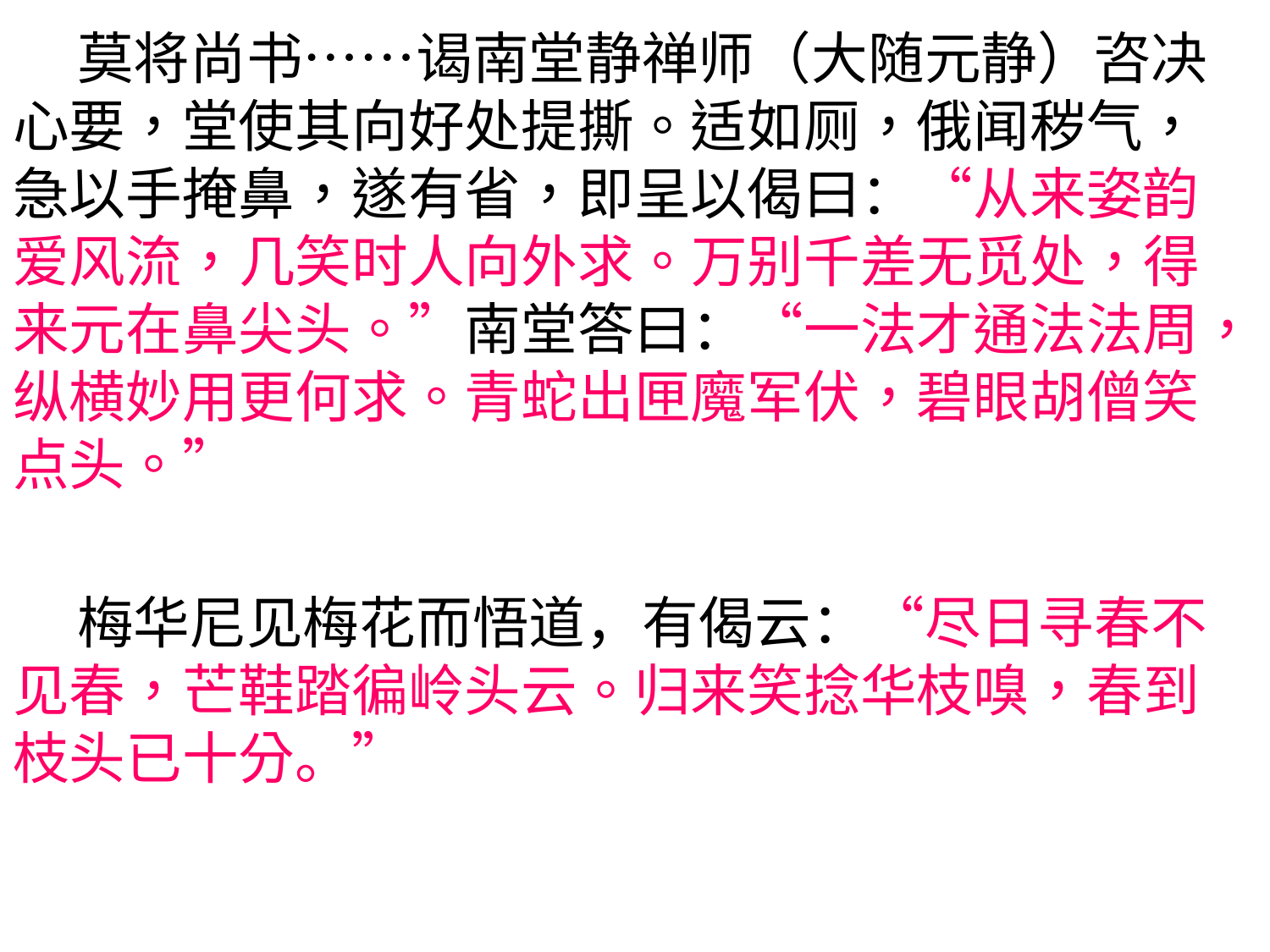

莫将尚书……谒南堂静禅师（大随元静）咨决心要，堂使其向好处提撕。适如厕，俄闻秽气，急以手掩鼻，遂有省，即呈以偈曰：“从来姿韵爱风流，几笑时人向外求。万别千差无觅处，得来元在鼻尖头。”南堂答曰：“一法才通法法周，纵横妙用更何求。青蛇出匣魔军伏，碧眼胡僧笑点头。”

    梅华尼见梅花而悟道，有偈云：“尽日寻春不见春，芒鞋踏徧岭头云。归来笑捻华枝嗅，春到枝头已十分。”